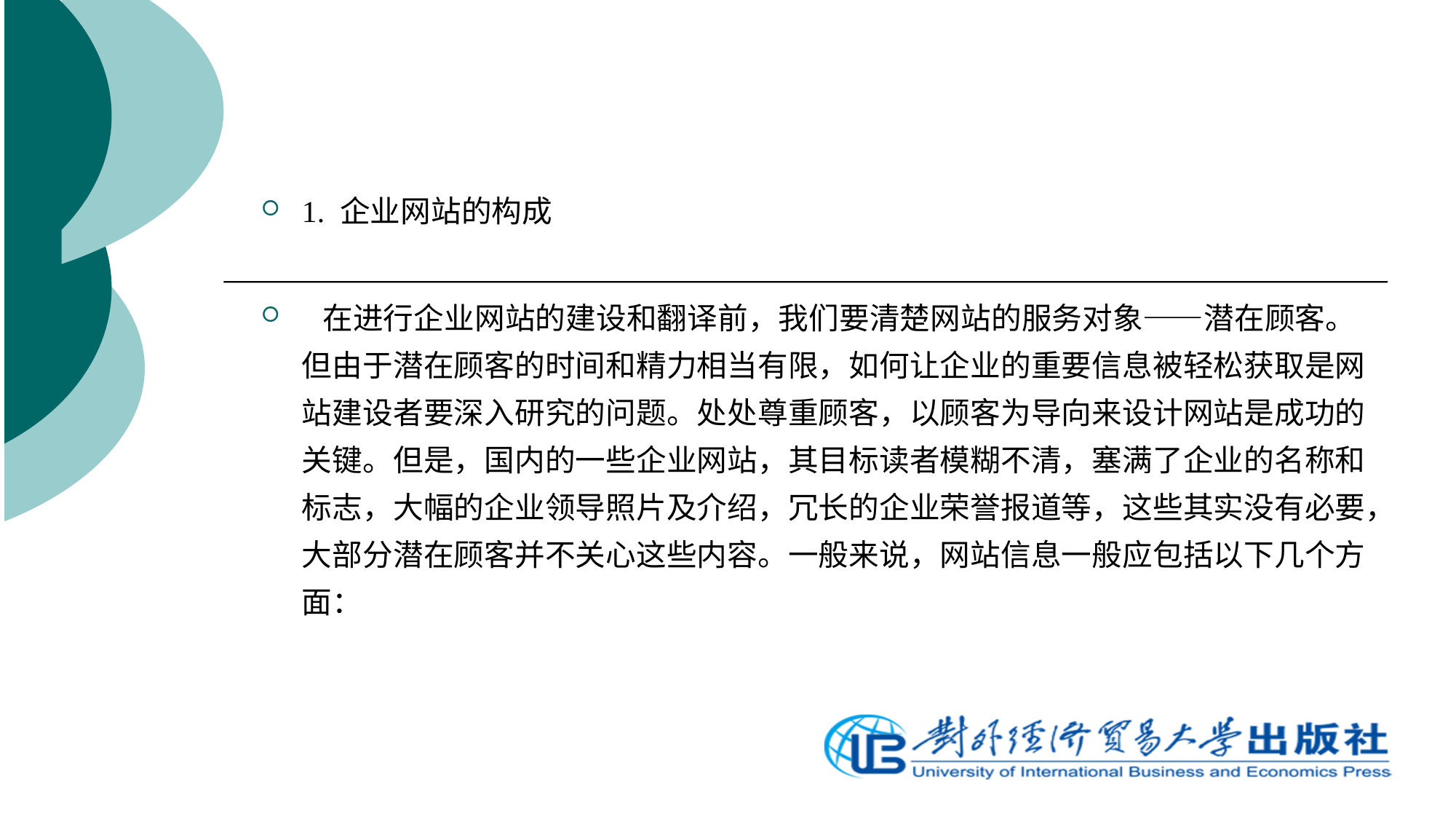

1. 企业网站的构成

  在进行企业网站的建设和翻译前，我们要清楚网站的服务对象——潜在顾客。但由于潜在顾客的时间和精力相当有限，如何让企业的重要信息被轻松获取是网站建设者要深入研究的问题。处处尊重顾客，以顾客为导向来设计网站是成功的关键。但是，国内的一些企业网站，其目标读者模糊不清，塞满了企业的名称和标志，大幅的企业领导照片及介绍，冗长的企业荣誉报道等，这些其实没有必要，大部分潜在顾客并不关心这些内容。一般来说，网站信息一般应包括以下几个方面：